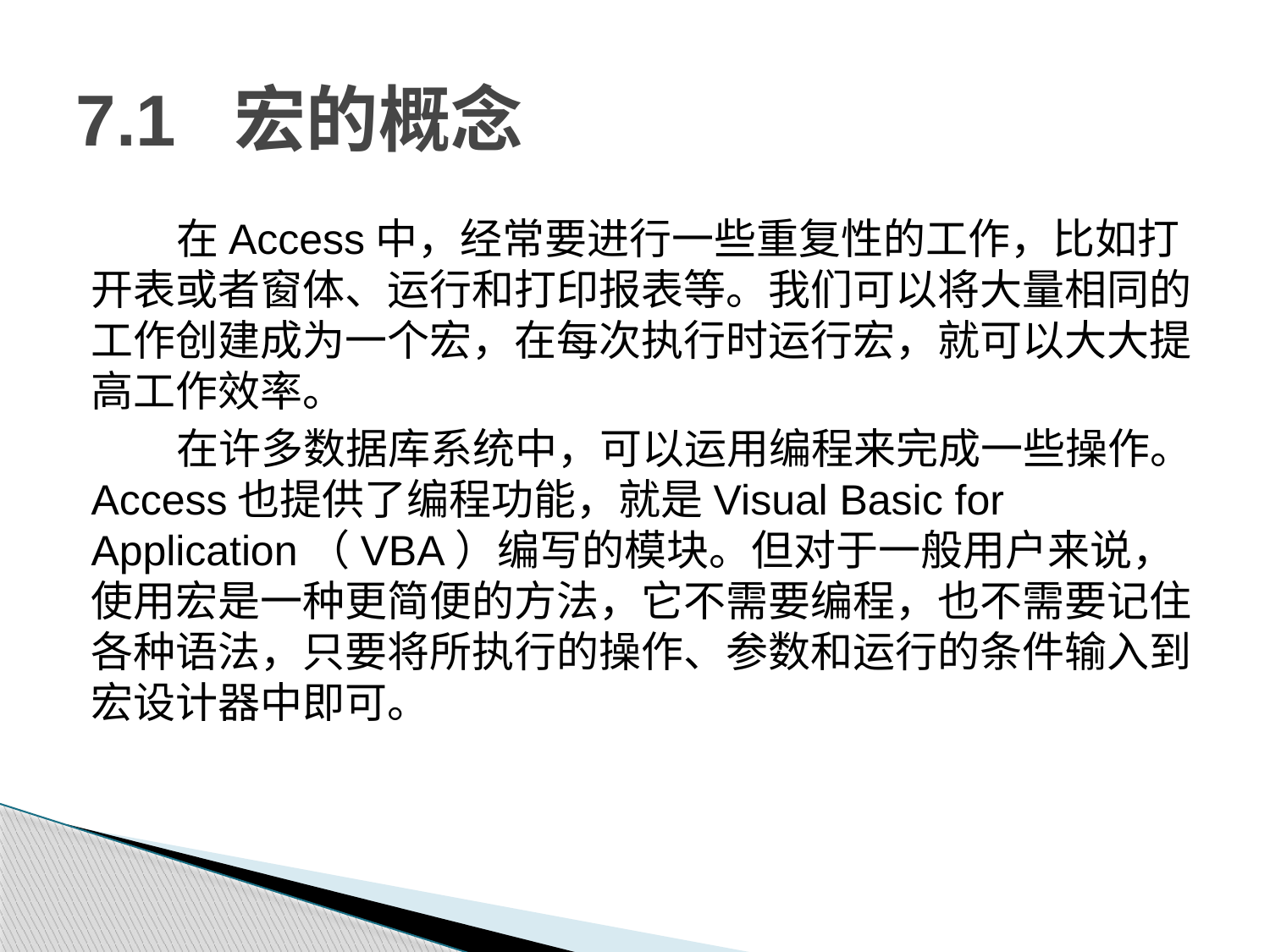

# 7.1  宏的概念
在Access中，经常要进行一些重复性的工作，比如打开表或者窗体、运行和打印报表等。我们可以将大量相同的工作创建成为一个宏，在每次执行时运行宏，就可以大大提高工作效率。
在许多数据库系统中，可以运用编程来完成一些操作。Access也提供了编程功能，就是Visual Basic for Application（VBA）编写的模块。但对于一般用户来说，使用宏是一种更简便的方法，它不需要编程，也不需要记住各种语法，只要将所执行的操作、参数和运行的条件输入到宏设计器中即可。